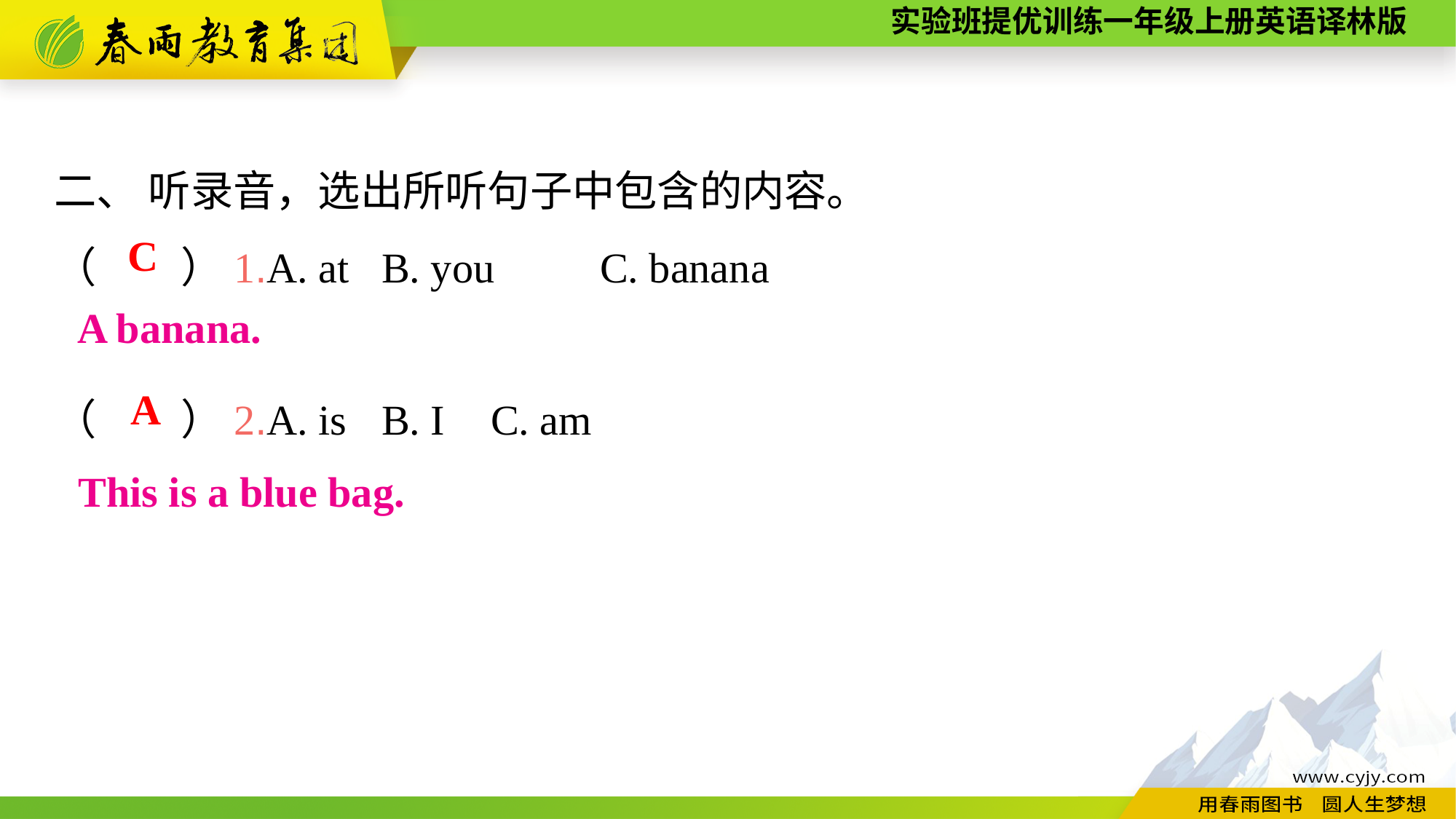

二、 听录音，选出所听句子中包含的内容。
（　　）1.A. at	B. you	C. banana

（　　）2.A. is	B. I	C. am
C
A banana.
A
This is a blue bag.